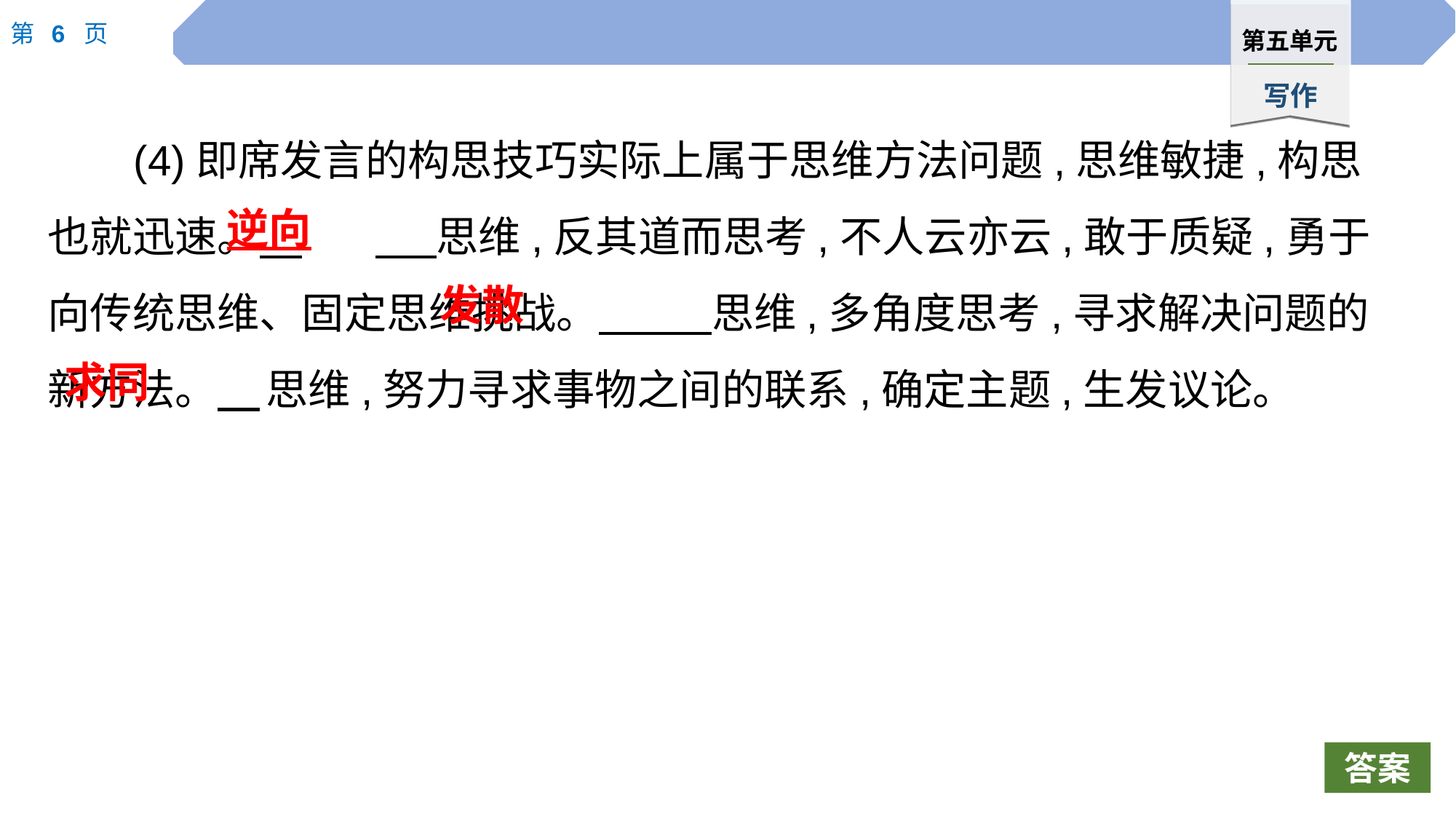

(4)即席发言的构思技巧实际上属于思维方法问题,思维敏捷,构思也就迅速。　	  　思维,反其道而思考,不人云亦云,敢于质疑,勇于向传统思维、固定思维挑战。　   　思维,多角度思考,寻求解决问题的新方法。　	思维,努力寻求事物之间的联系,确定主题,生发议论。
逆向
发散
求同
答案